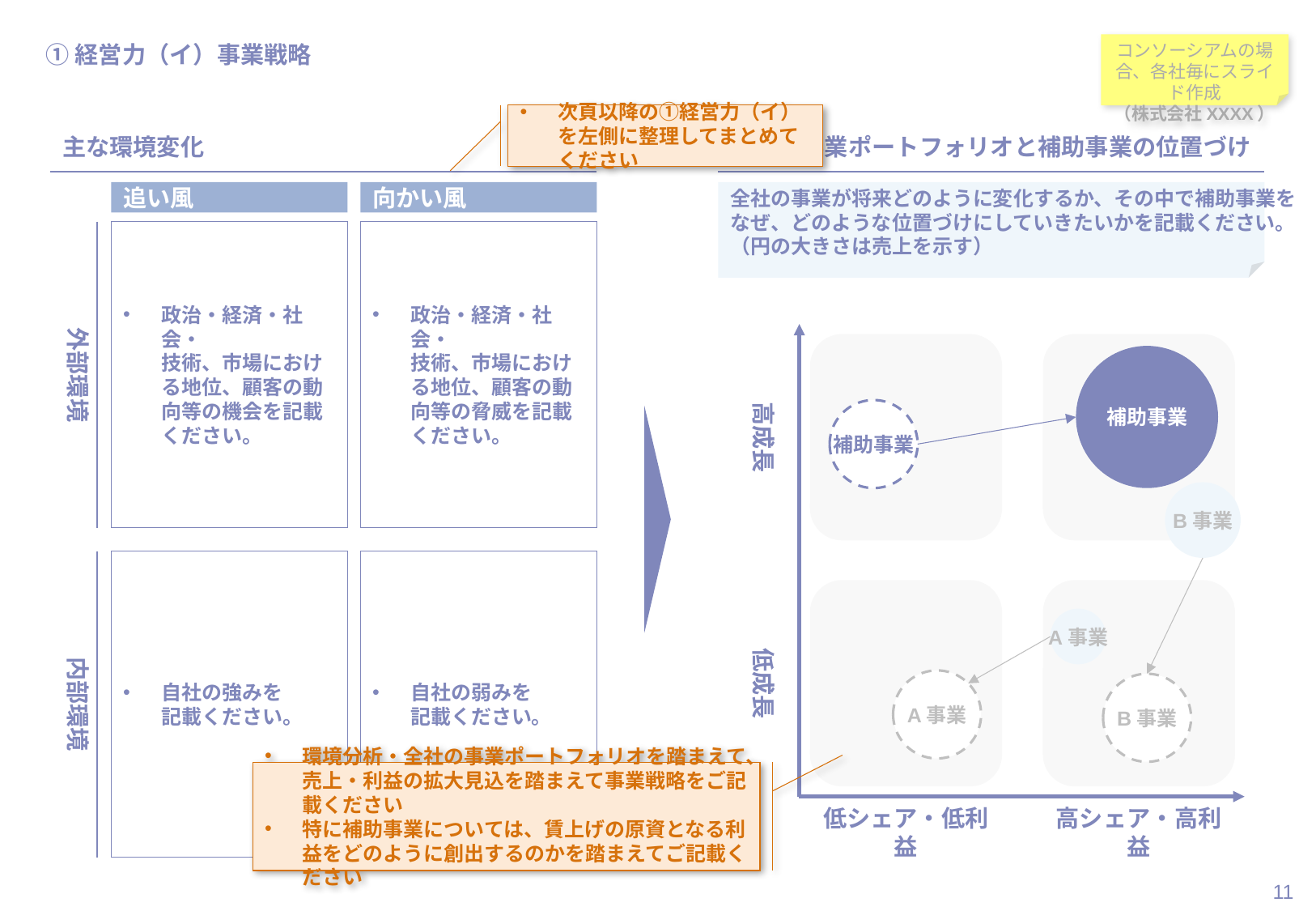

当スライドは作成必須
#
①経営力（イ）事業戦略
コンソーシアムの場合、各社毎にスライド作成
（株式会社XXXX）
次頁以降の①経営力（イ）を左側に整理してまとめてください
主な環境変化
将来の事業ポートフォリオと補助事業の位置づけ
追い風
向かい風
全社の事業が将来どのように変化するか、その中で補助事業を
なぜ、どのような位置づけにしていきたいかを記載ください。
（円の大きさは売上を示す）
外部環境
政治・経済・社会・
技術、市場における地位、顧客の動向等の機会を記載ください。
政治・経済・社会・
技術、市場における地位、顧客の動向等の脅威を記載ください。
高成長

補助事業
補助事業
B事業

内部環境
自社の強みを
記載ください。
自社の弱みを
記載ください。
低成長

A事業
A事業
B事業
環境分析・全社の事業ポートフォリオを踏まえて、売上・利益の拡大見込を踏まえて事業戦略をご記載ください
特に補助事業については、賃上げの原資となる利益をどのように創出するのかを踏まえてご記載ください
低シェア・低利益
高シェア・高利益